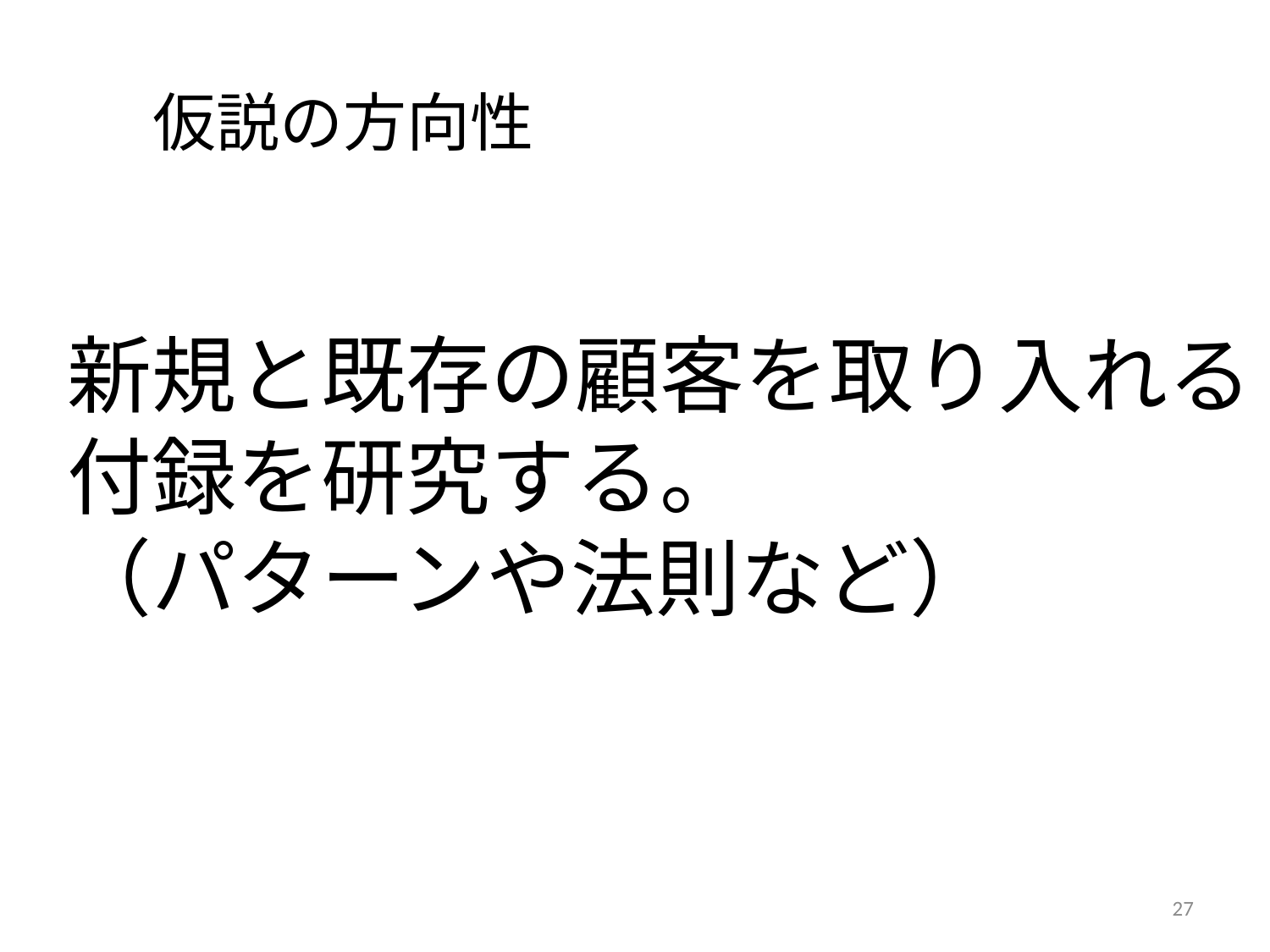

仮説の方向性
新規と既存の顧客を取り入れる付録を研究する。
（パターンや法則など）

27